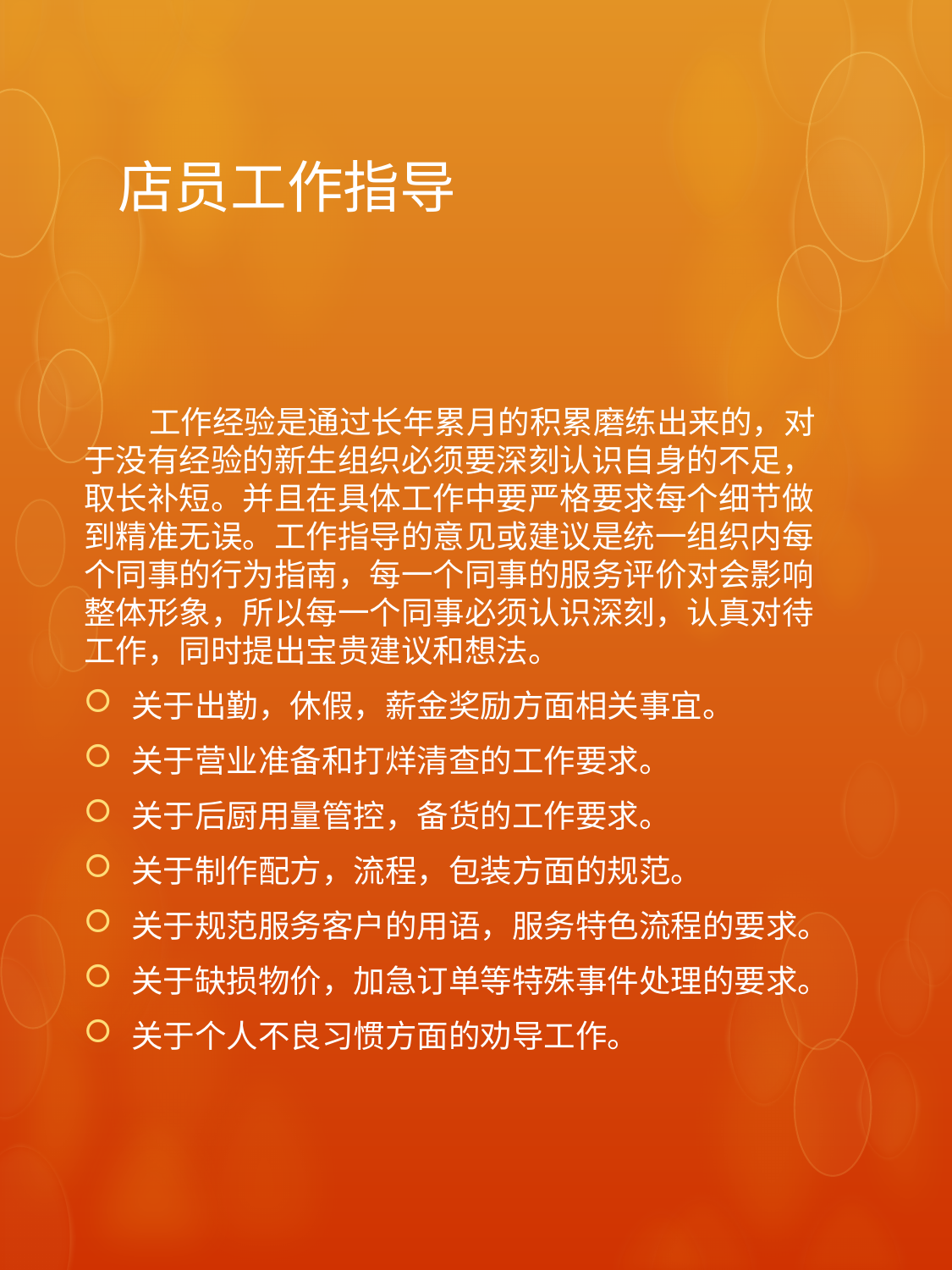

# 店员工作指导
        工作经验是通过长年累月的积累磨练出来的，对于没有经验的新生组织必须要深刻认识自身的不足，取长补短。并且在具体工作中要严格要求每个细节做到精准无误。工作指导的意见或建议是统一组织内每个同事的行为指南，每一个同事的服务评价对会影响整体形象，所以每一个同事必须认识深刻，认真对待工作，同时提出宝贵建议和想法。
关于出勤，休假，薪金奖励方面相关事宜。
关于营业准备和打烊清查的工作要求。
关于后厨用量管控，备货的工作要求。
关于制作配方，流程，包装方面的规范。
关于规范服务客户的用语，服务特色流程的要求。
关于缺损物价，加急订单等特殊事件处理的要求。
关于个人不良习惯方面的劝导工作。